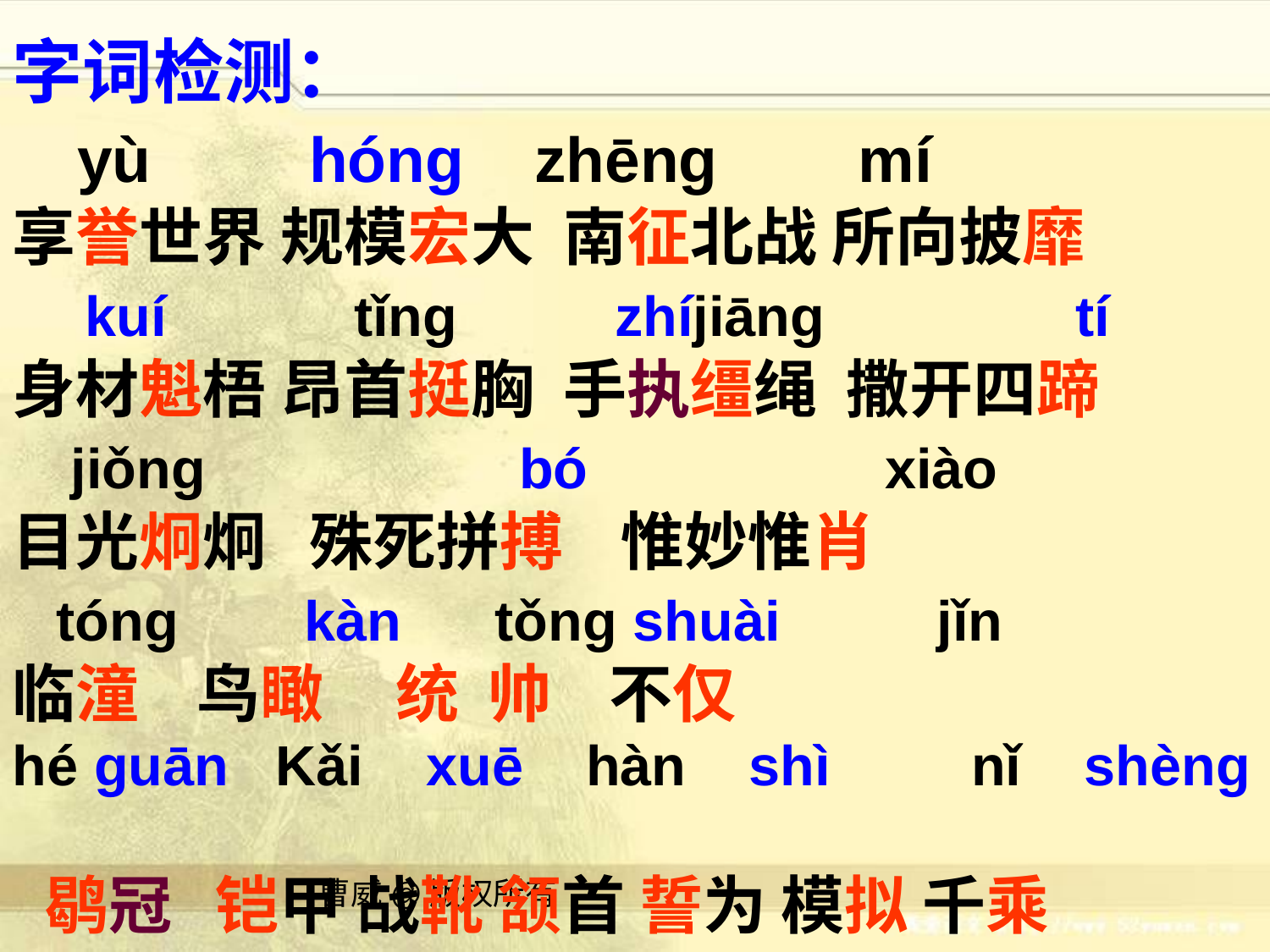

# 字词检测： yù         hóng    zhēng        mí 享誉世界 规模宏大  南征北战 所向披靡 kuí            tǐng          zhíjiāng                tí 身材魁梧 昂首挺胸  手执缰绳  撒开四蹄 jiǒng                    bó                   xiào 目光炯炯   殊死拼搏    惟妙惟肖 tónɡ        kàn      tǒng shuài          jǐn 临潼    鸟瞰     统  帅    不仅 hé guān   Kǎi    xuē    hàn    shì         nǐ    shèng 鹖冠   铠甲 战靴 颔首 誓为 模拟 千乘